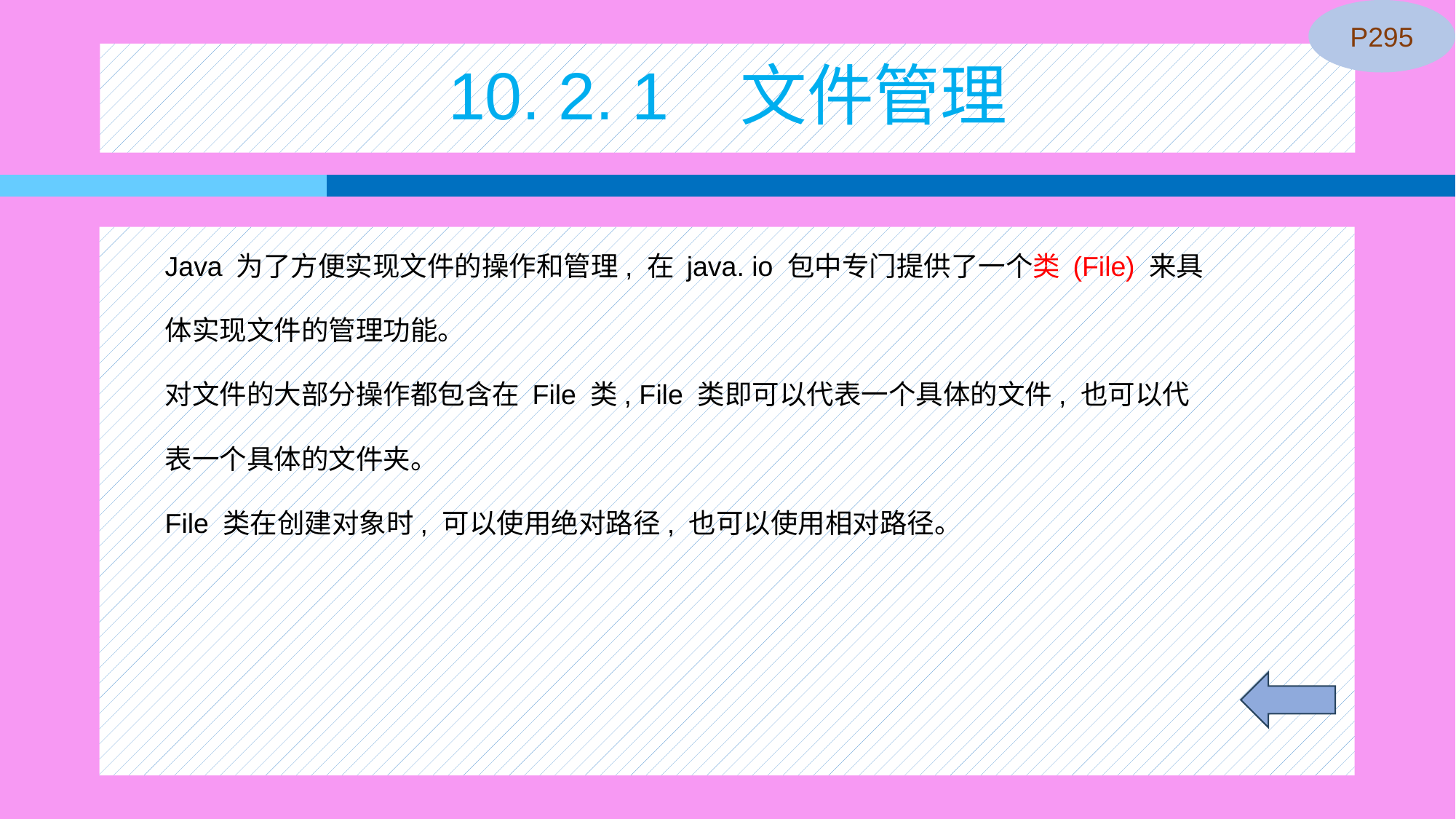

P295
# 10. 2. 1   文件管理
Java 为了方便实现文件的操作和管理, 在 java. io 包中专门提供了一个类 (File) 来具
体实现文件的管理功能。
对文件的大部分操作都包含在 File 类, File 类即可以代表一个具体的文件, 也可以代
表一个具体的文件夹。
File 类在创建对象时, 可以使用绝对路径, 也可以使用相对路径。